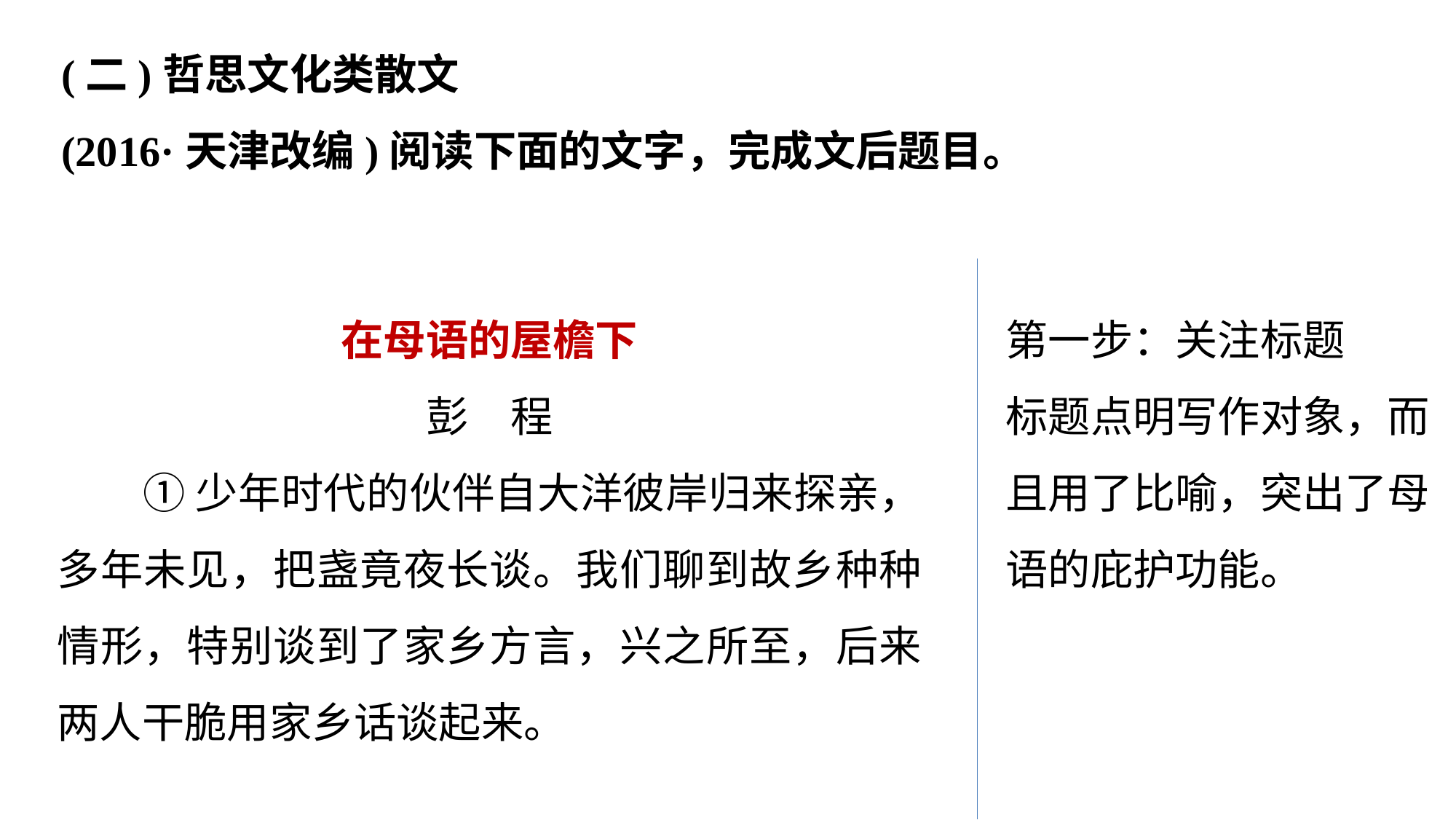

(二)哲思文化类散文
(2016·天津改编)阅读下面的文字，完成文后题目。
在母语的屋檐下
彭　程
①少年时代的伙伴自大洋彼岸归来探亲，多年未见，把盏竟夜长谈。我们聊到故乡种种情形，特别谈到了家乡方言，兴之所至，后来两人干脆用家乡话谈起来。
第一步：关注标题
标题点明写作对象，而且用了比喻，突出了母语的庇护功能。